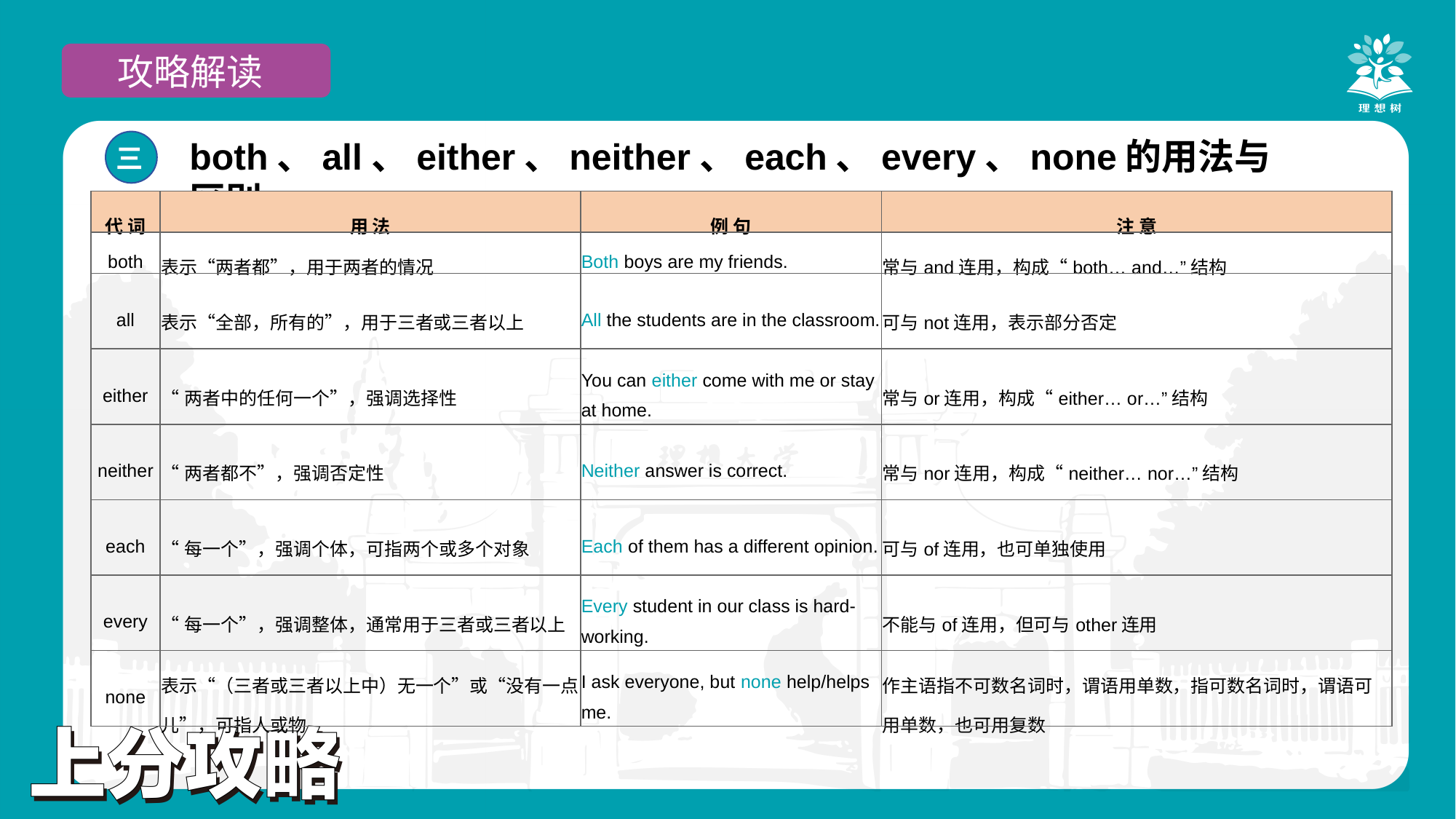

攻略解读
both、all、either、neither、each、every、none的用法与区别

三
| 代 词 | 用 法 | 例 句 | 注 意 |
| --- | --- | --- | --- |
| both | 表示“两者都”，用于两者的情况 | Both boys are my friends. | 常与and连用，构成“both… and…”结构 |
| all | 表示“全部，所有的”，用于三者或三者以上 | All the students are in the classroom. | 可与not连用，表示部分否定 |
| either | “两者中的任何一个”，强调选择性 | You can either come with me or stay at home. | 常与or连用，构成“either… or…”结构 |
| neither | “两者都不”，强调否定性 | Neither answer is correct. | 常与nor连用，构成“neither… nor…”结构 |
| each | “每一个”，强调个体，可指两个或多个对象 | Each of them has a different opinion. | 可与of连用，也可单独使用 |
| every | “每一个”，强调整体，通常用于三者或三者以上 | Every student in our class is hard-working. | 不能与of连用，但可与other连用 |
| none | 表示“（三者或三者以上中）无一个”或“没有一点儿”，可指人或物 | I ask everyone, but none help/helps me. | 作主语指不可数名词时，谓语用单数，指可数名词时，谓语可用单数，也可用复数 |